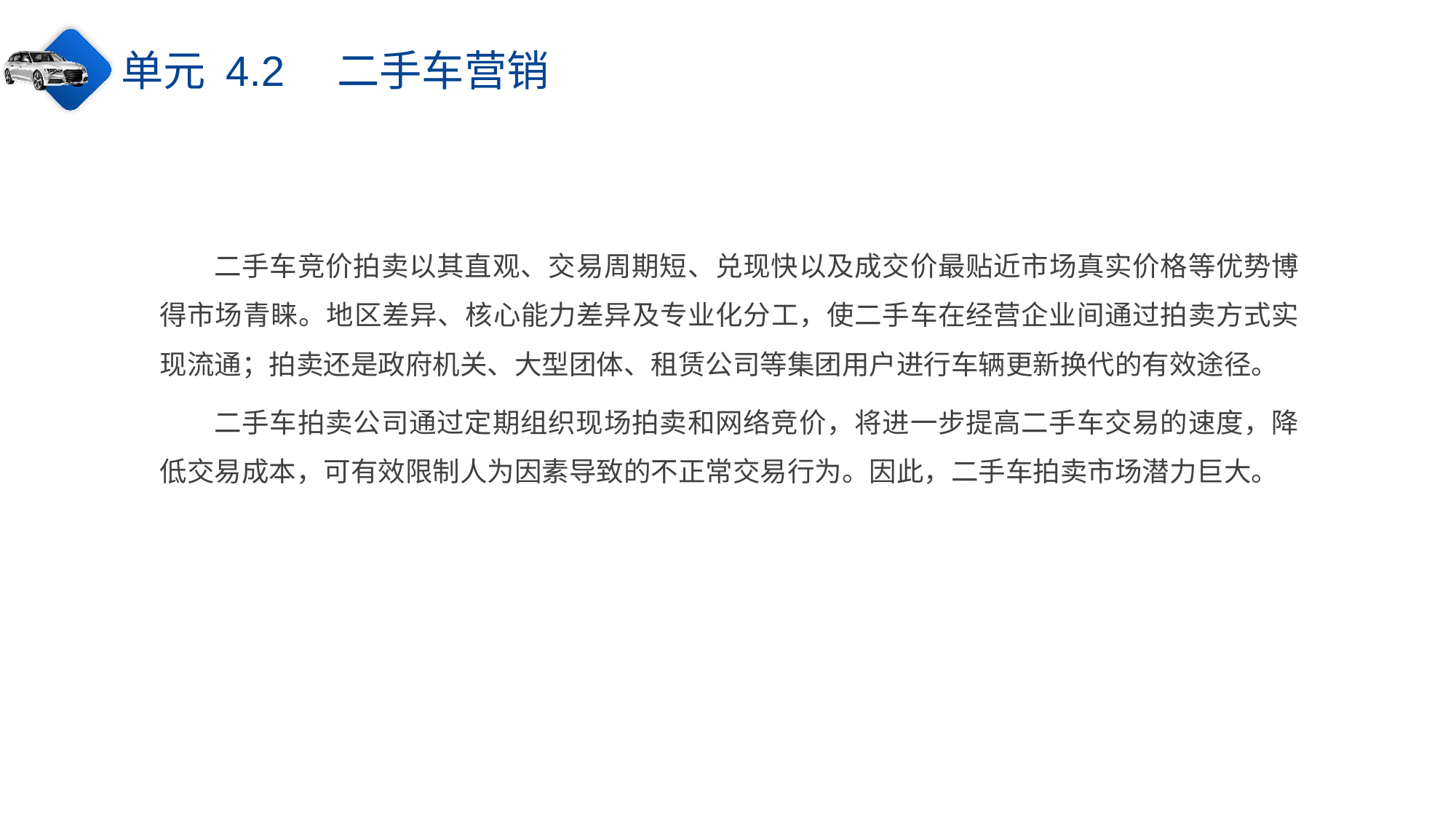

单元 4.2　二手车营销
二手车竞价拍卖以其直观、交易周期短、兑现快以及成交价最贴近市场真实价格等优势博得市场青睐。地区差异、核心能力差异及专业化分工，使二手车在经营企业间通过拍卖方式实现流通；拍卖还是政府机关、大型团体、租赁公司等集团用户进行车辆更新换代的有效途径。
二手车拍卖公司通过定期组织现场拍卖和网络竞价，将进一步提高二手车交易的速度，降低交易成本，可有效限制人为因素导致的不正常交易行为。因此，二手车拍卖市场潜力巨大。